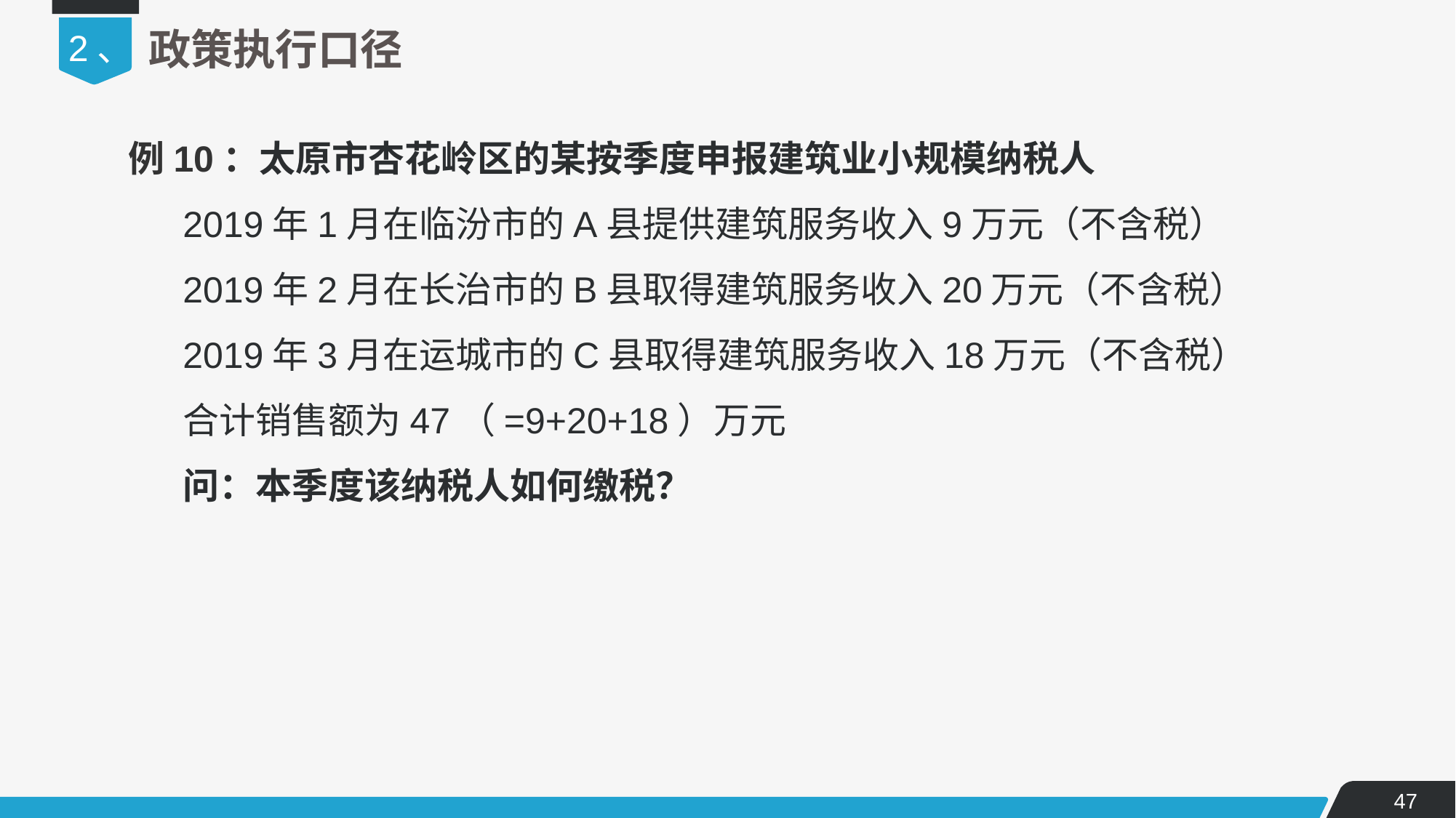

2、
政策执行口径
例10：太原市杏花岭区的某按季度申报建筑业小规模纳税人
2019年1月在临汾市的A县提供建筑服务收入9万元（不含税）
2019年2月在长治市的B县取得建筑服务收入20万元（不含税）
2019年3月在运城市的C县取得建筑服务收入18万元（不含税）
合计销售额为47（=9+20+18）万元
问：本季度该纳税人如何缴税？